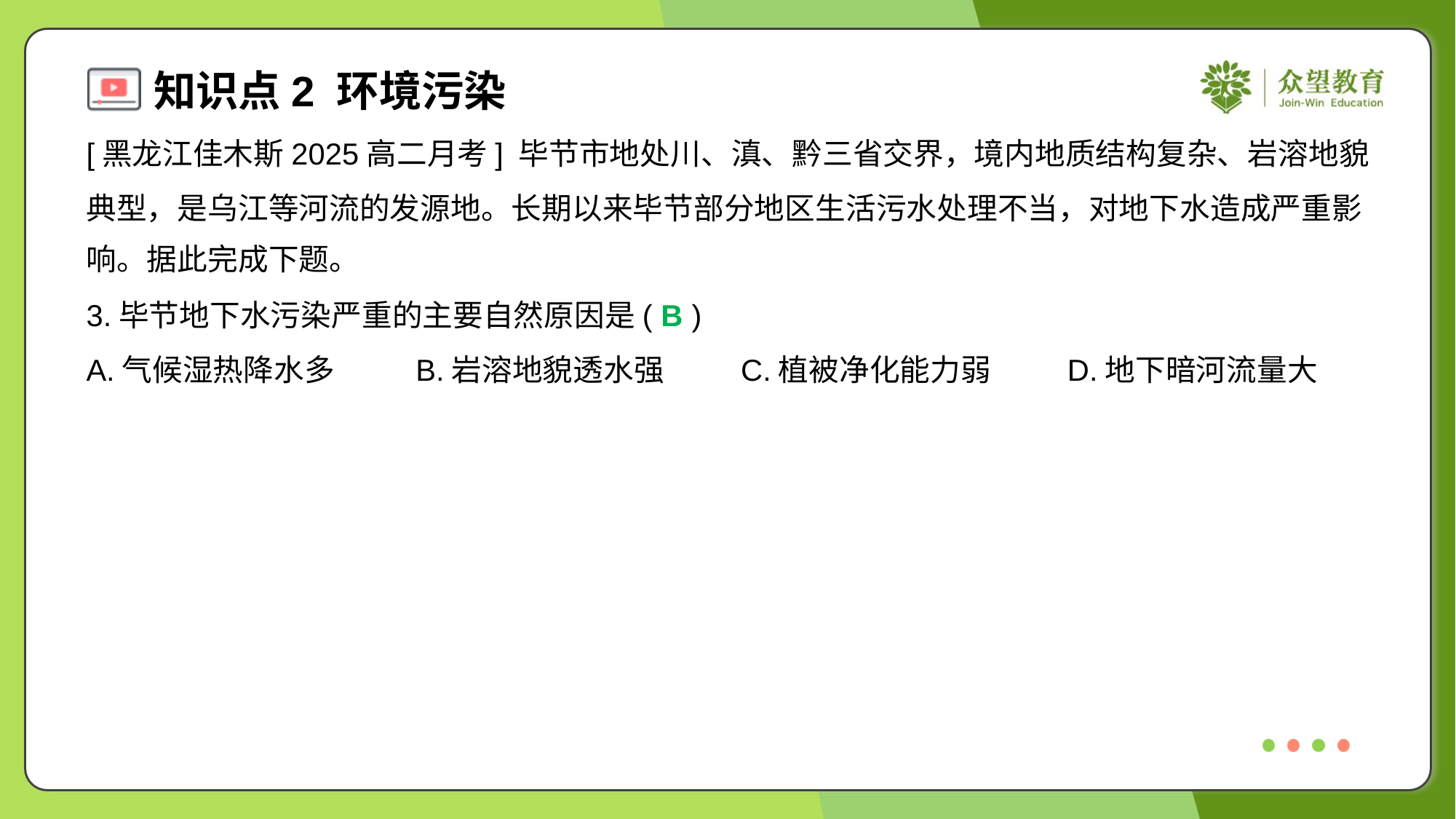

[黑龙江佳木斯2025高二月考] 毕节市地处川、滇、黔三省交界，境内地质结构复杂、岩溶地貌
典型，是乌江等河流的发源地。长期以来毕节部分地区生活污水处理不当，对地下水造成严重影
响。据此完成下题。
3.毕节地下水污染严重的主要自然原因是(     )
B
A.气候湿热降水多	B.岩溶地貌透水强	C.植被净化能力弱	D.地下暗河流量大